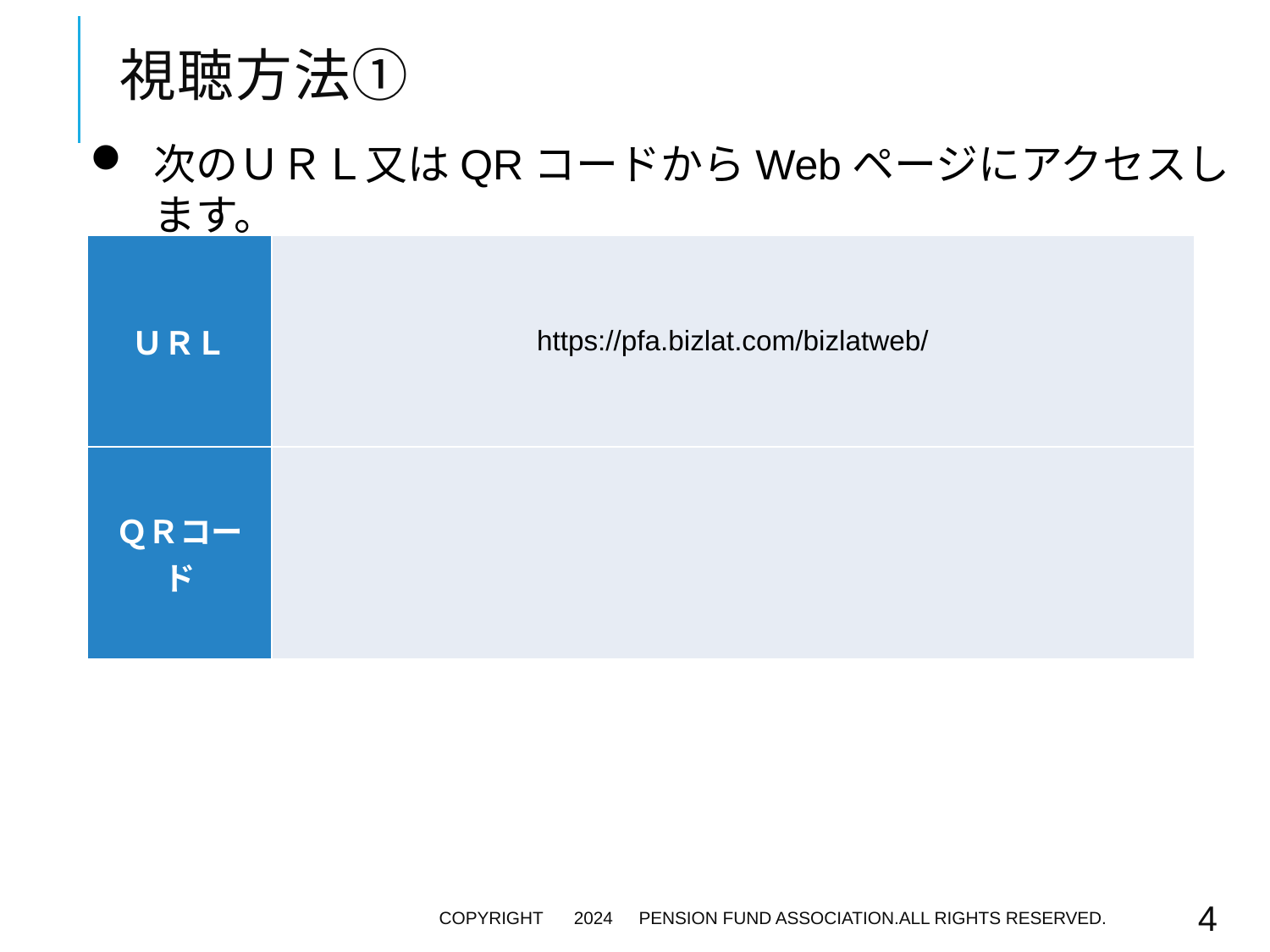

# 視聴方法①
次のＵＲＬ又はQRコードからWebページにアクセスします。
| ＵＲＬ | https://pfa.bizlat.com/bizlatweb/ |
| --- | --- |
| ＱＲコード |  |
Copyright 　2024　Pension Fund Association.All Rights Reserved.
4